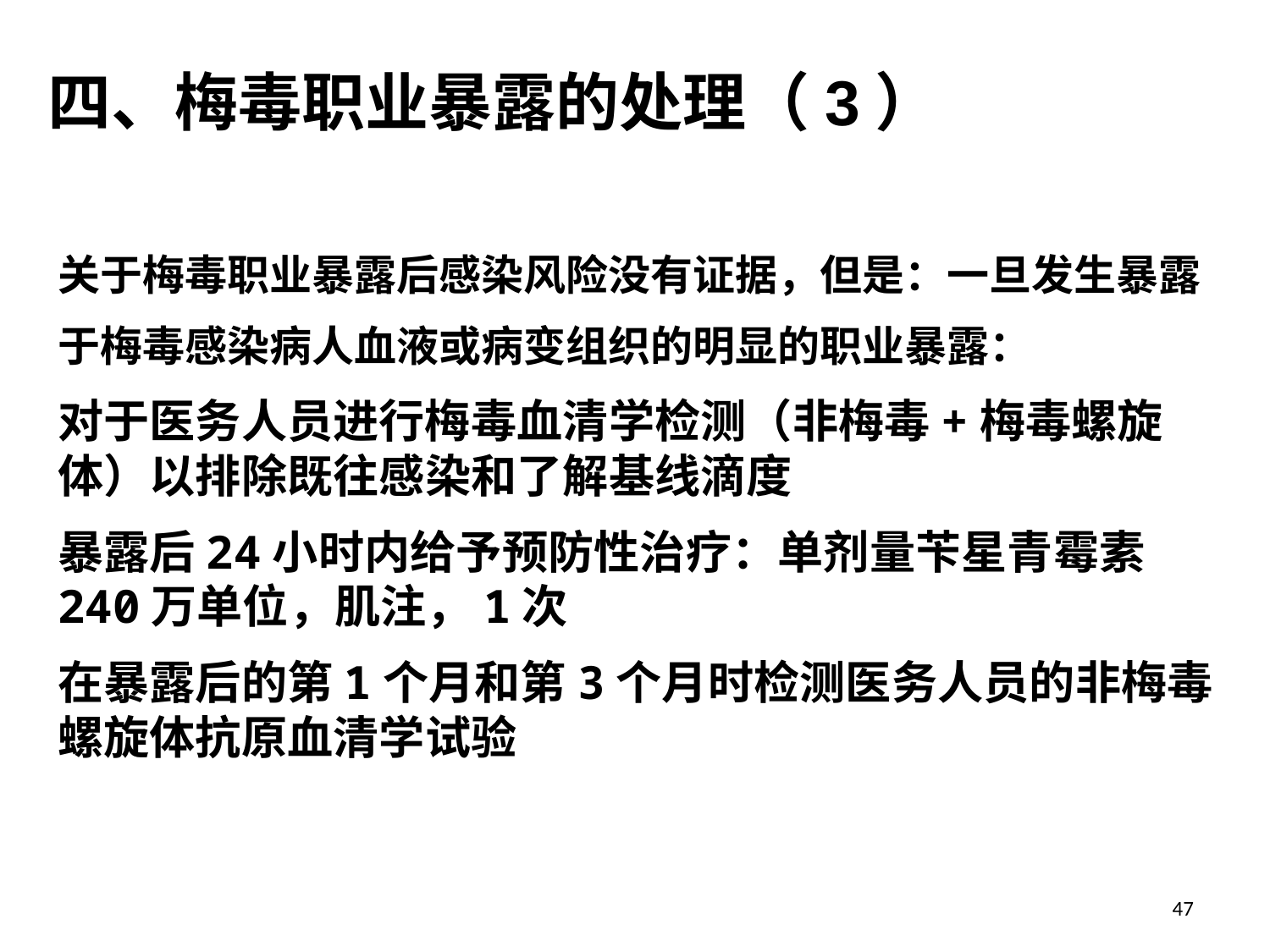

四、梅毒职业暴露的处理（3）
关于梅毒职业暴露后感染风险没有证据，但是：一旦发生暴露于梅毒感染病人血液或病变组织的明显的职业暴露：
对于医务人员进行梅毒血清学检测（非梅毒+梅毒螺旋体）以排除既往感染和了解基线滴度
暴露后24小时内给予预防性治疗：单剂量苄星青霉素240万单位，肌注，1次
在暴露后的第1个月和第3个月时检测医务人员的非梅毒螺旋体抗原血清学试验
47